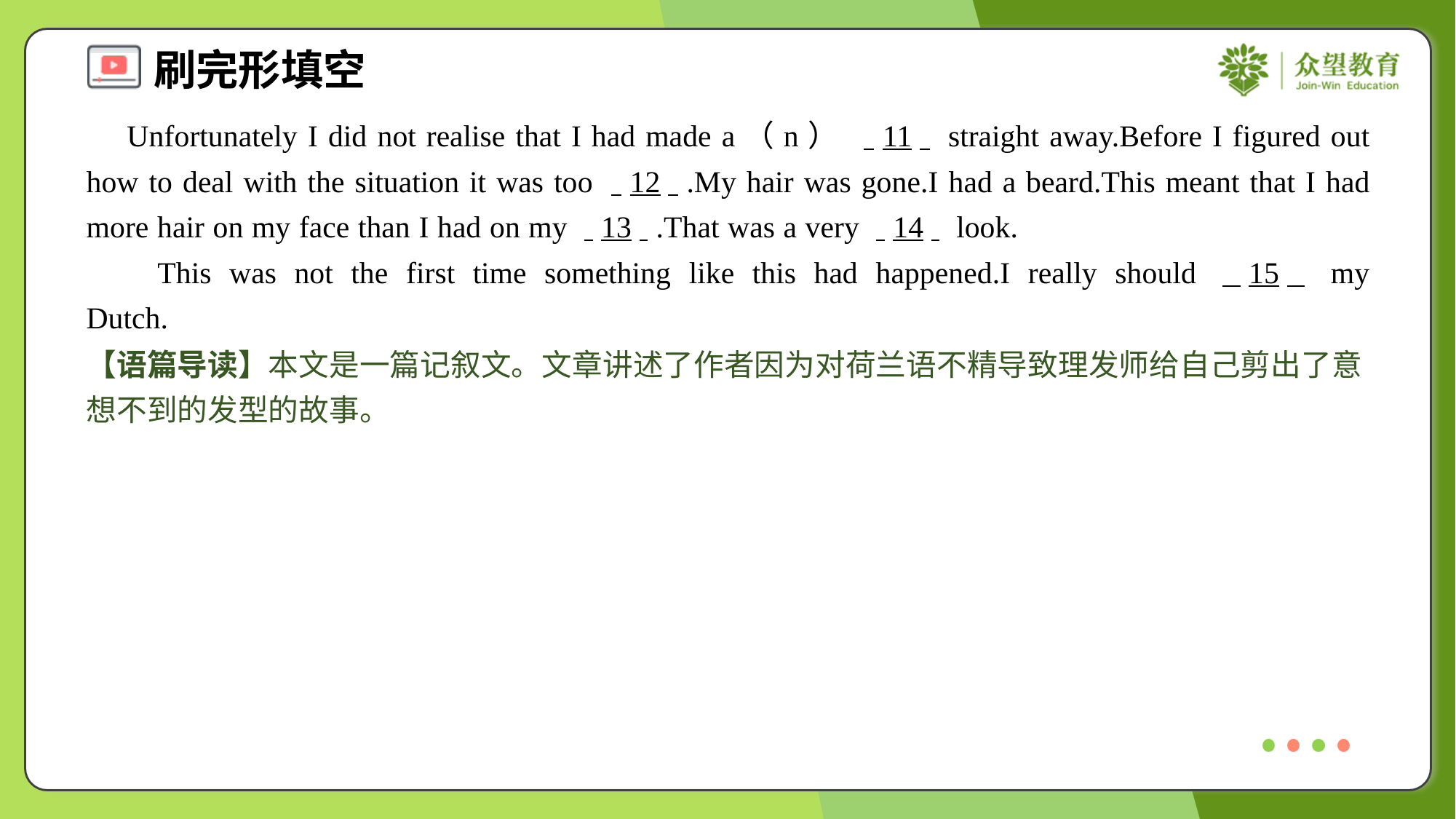

Unfortunately I did not realise that I had made a（n） . .11. . straight away.Before I figured out how to deal with the situation it was too . .12. ..My hair was gone.I had a beard.This meant that I had more hair on my face than I had on my . .13. ..That was a very . .14. . look.
    This was not the first time something like this had happened.I really should . .15. . my Dutch.#6
【语篇导读】本文是一篇记叙文。文章讲述了作者因为对荷兰语不精导致理发师给自己剪出了意想不到的发型的故事。